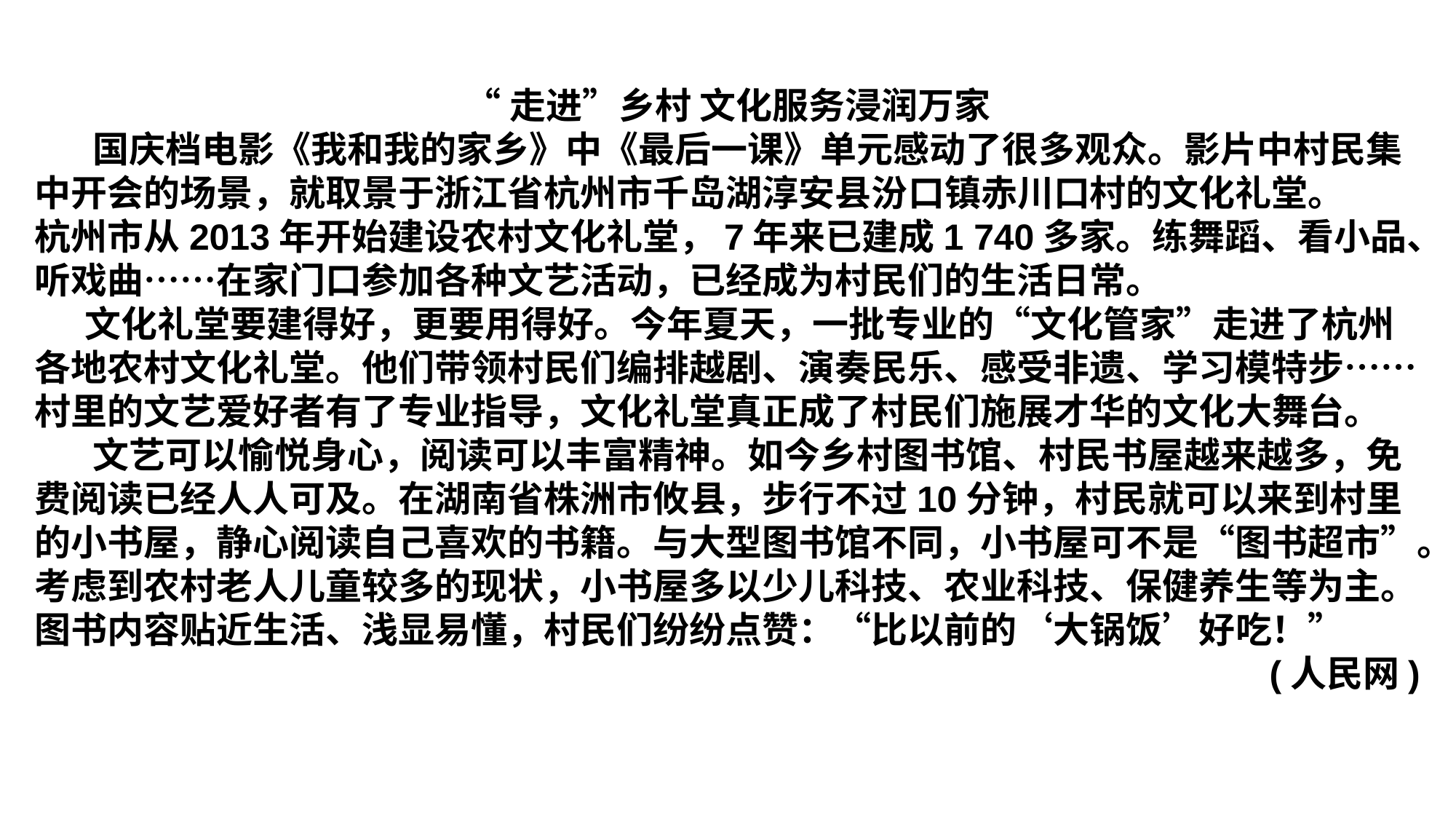

“走进”乡村 文化服务浸润万家
      国庆档电影《我和我的家乡》中《最后一课》单元感动了很多观众。影片中村民集中开会的场景，就取景于浙江省杭州市千岛湖淳安县汾口镇赤川口村的文化礼堂。
杭州市从2013年开始建设农村文化礼堂，7年来已建成1 740多家。练舞蹈、看小品、听戏曲……在家门口参加各种文艺活动，已经成为村民们的生活日常。
     文化礼堂要建得好，更要用得好。今年夏天，一批专业的“文化管家”走进了杭州各地农村文化礼堂。他们带领村民们编排越剧、演奏民乐、感受非遗、学习模特步……村里的文艺爱好者有了专业指导，文化礼堂真正成了村民们施展才华的文化大舞台。
      文艺可以愉悦身心，阅读可以丰富精神。如今乡村图书馆、村民书屋越来越多，免费阅读已经人人可及。在湖南省株洲市攸县，步行不过10分钟，村民就可以来到村里的小书屋，静心阅读自己喜欢的书籍。与大型图书馆不同，小书屋可不是“图书超市”。考虑到农村老人儿童较多的现状，小书屋多以少儿科技、农业科技、保健养生等为主。图书内容贴近生活、浅显易懂，村民们纷纷点赞：“比以前的‘大锅饭’好吃！”
(人民网)